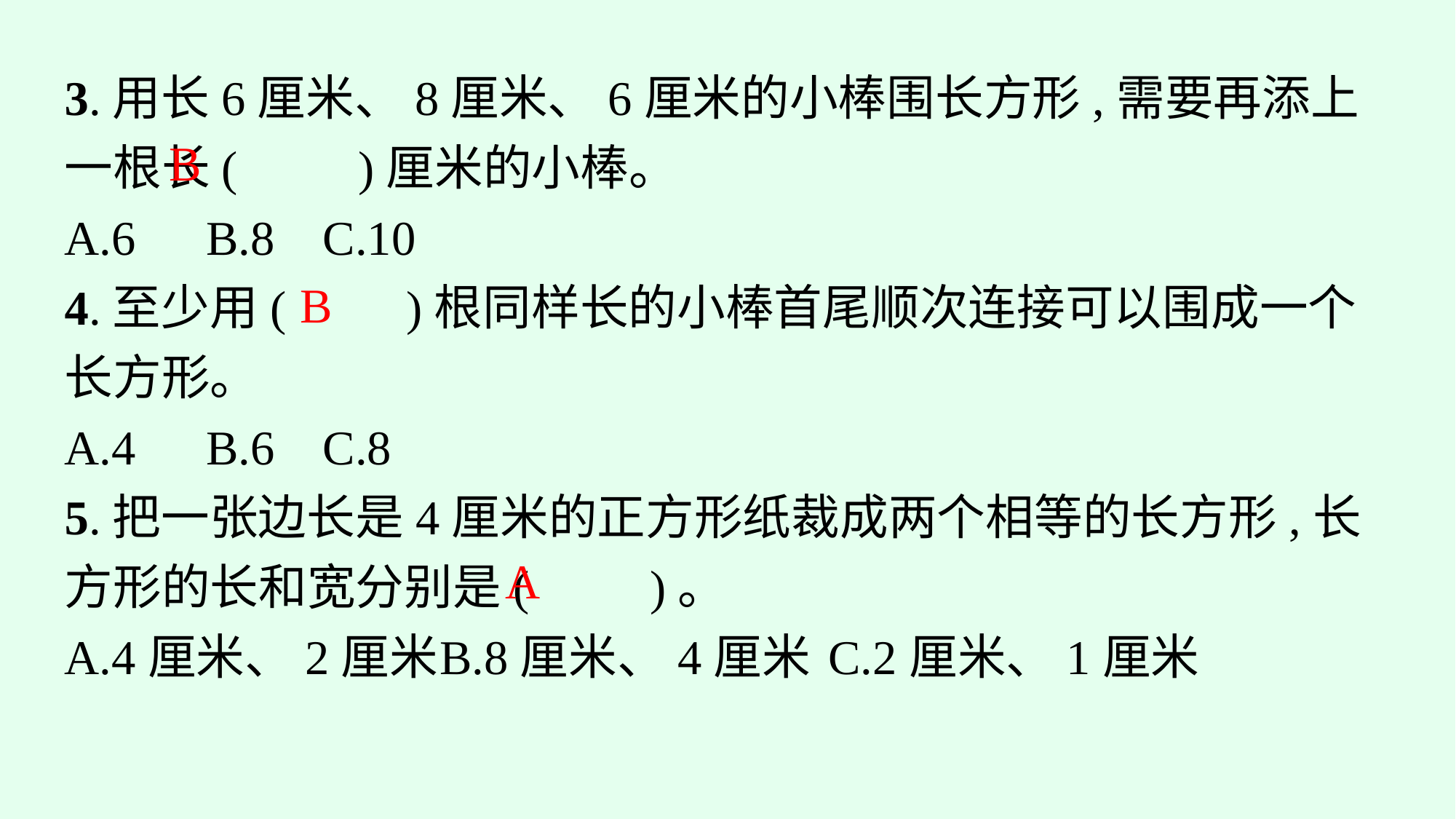

3.用长6厘米、8厘米、6厘米的小棒围长方形,需要再添上一根长(　　)厘米的小棒。
A.6	B.8	C.10
4.至少用(　　)根同样长的小棒首尾顺次连接可以围成一个长方形。
A.4	B.6	C.8
5.把一张边长是4厘米的正方形纸裁成两个相等的长方形,长方形的长和宽分别是(　　)。
A.4厘米、2厘米	B.8厘米、4厘米	C.2厘米、1厘米
B
B
 A